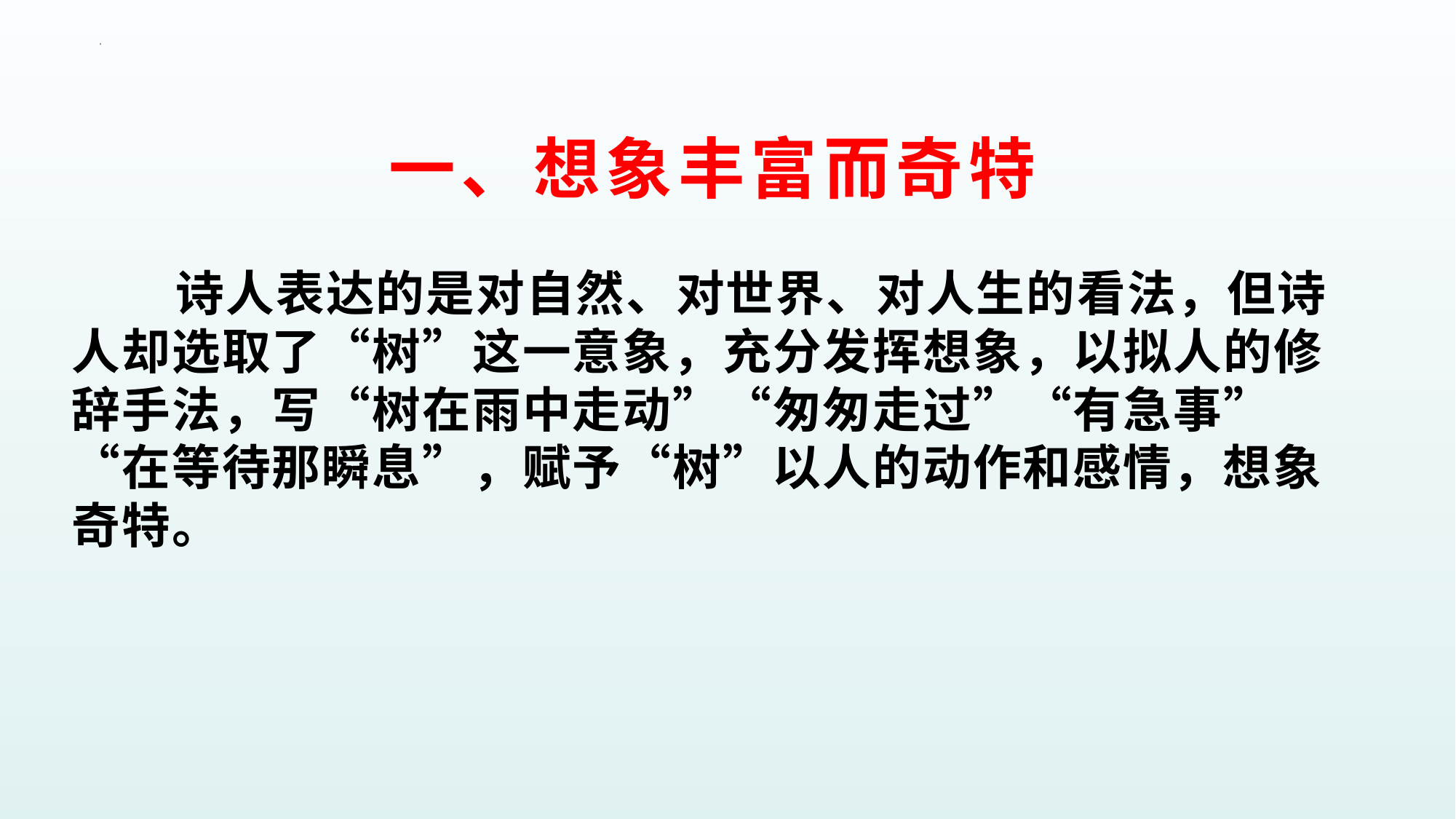

# 一、想象丰富而奇特
   诗人表达的是对自然、对世界、对人生的看法，但诗人却选取了“树”这一意象，充分发挥想象，以拟人的修辞手法，写“树在雨中走动”“匆匆走过”“有急事”“在等待那瞬息”，赋予“树”以人的动作和感情，想象奇特。